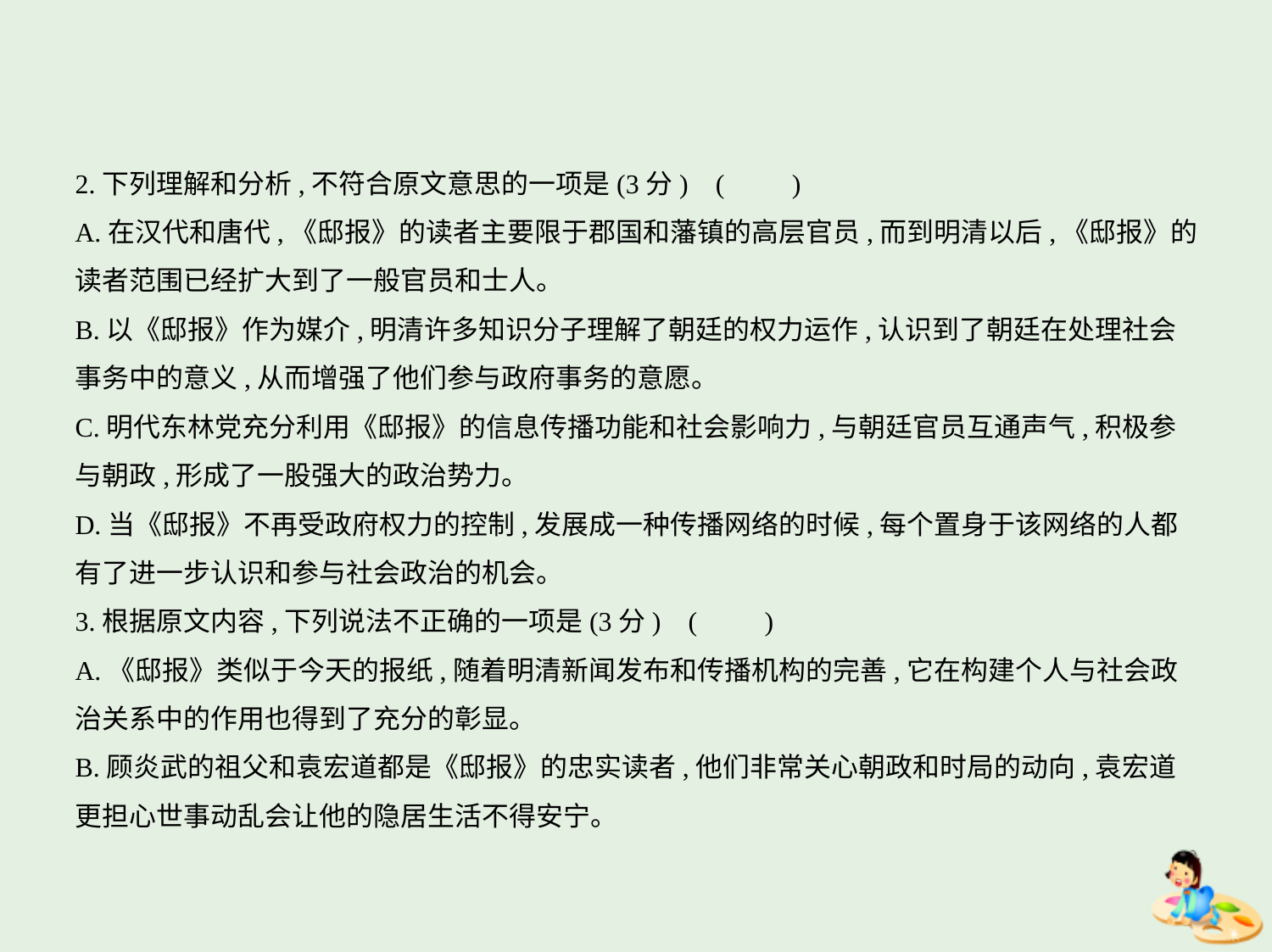

2.下列理解和分析,不符合原文意思的一项是(3分) (　　)
A.在汉代和唐代,《邸报》的读者主要限于郡国和藩镇的高层官员,而到明清以后,《邸报》的
读者范围已经扩大到了一般官员和士人。
B.以《邸报》作为媒介,明清许多知识分子理解了朝廷的权力运作,认识到了朝廷在处理社会
事务中的意义,从而增强了他们参与政府事务的意愿。
C.明代东林党充分利用《邸报》的信息传播功能和社会影响力,与朝廷官员互通声气,积极参
与朝政,形成了一股强大的政治势力。
D.当《邸报》不再受政府权力的控制,发展成一种传播网络的时候,每个置身于该网络的人都
有了进一步认识和参与社会政治的机会。
3.根据原文内容,下列说法不正确的一项是(3分) (　　)
A.《邸报》类似于今天的报纸,随着明清新闻发布和传播机构的完善,它在构建个人与社会政
治关系中的作用也得到了充分的彰显。
B.顾炎武的祖父和袁宏道都是《邸报》的忠实读者,他们非常关心朝政和时局的动向,袁宏道
更担心世事动乱会让他的隐居生活不得安宁。